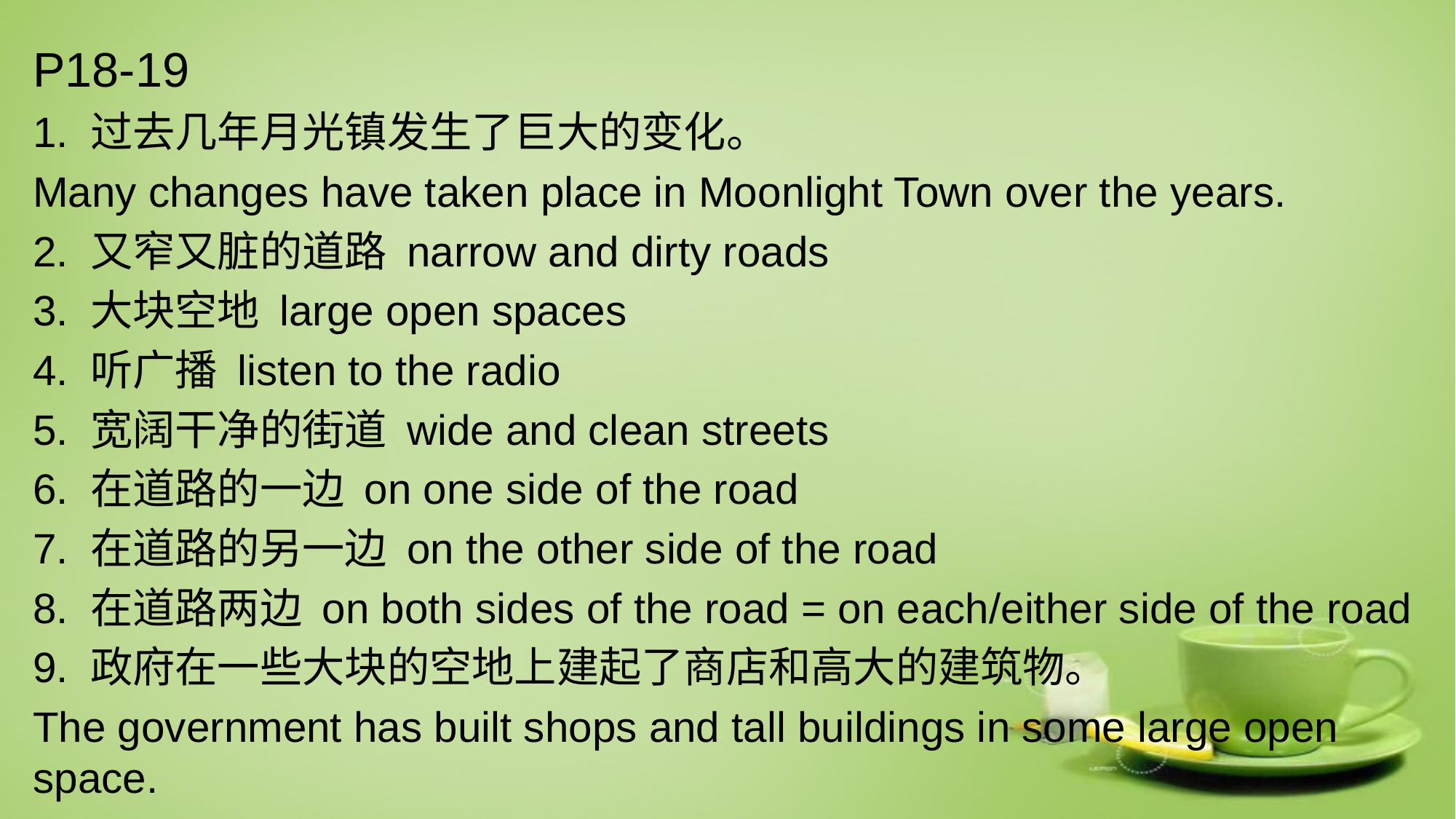

# P18-19
1. 过去几年月光镇发生了巨大的变化。
Many changes have taken place in Moonlight Town over the years.
2. 又窄又脏的道路 narrow and dirty roads
3. 大块空地 large open spaces
4. 听广播 listen to the radio
5. 宽阔干净的街道 wide and clean streets
6. 在道路的一边 on one side of the road
7. 在道路的另一边 on the other side of the road
8. 在道路两边 on both sides of the road = on each/either side of the road
9. 政府在一些大块的空地上建起了商店和高大的建筑物。
The government has built shops and tall buildings in some large open space.